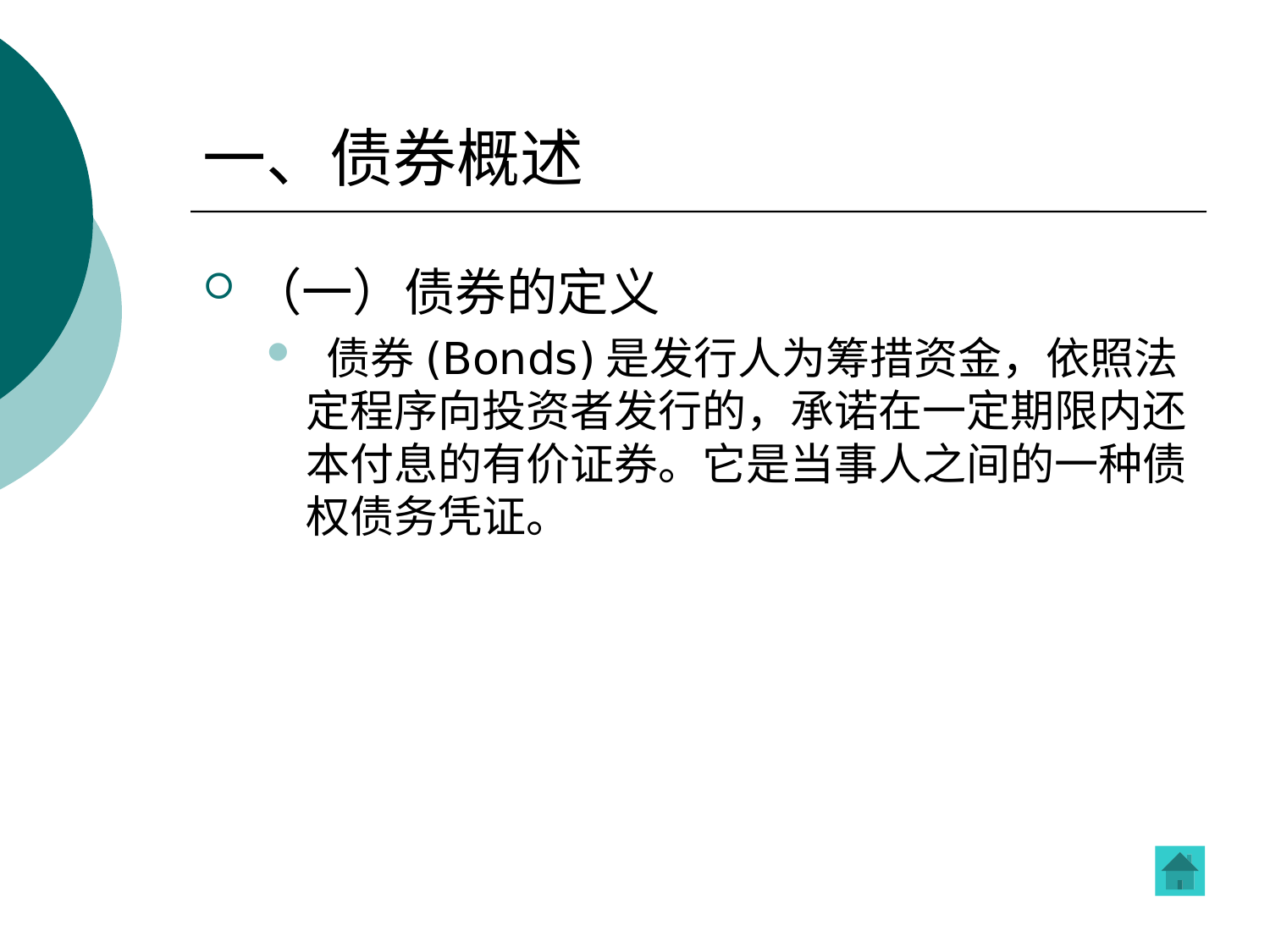

# 一、债券概述
（一）债券的定义
 债券(Bonds)是发行人为筹措资金，依照法定程序向投资者发行的，承诺在一定期限内还本付息的有价证券。它是当事人之间的一种债权债务凭证。